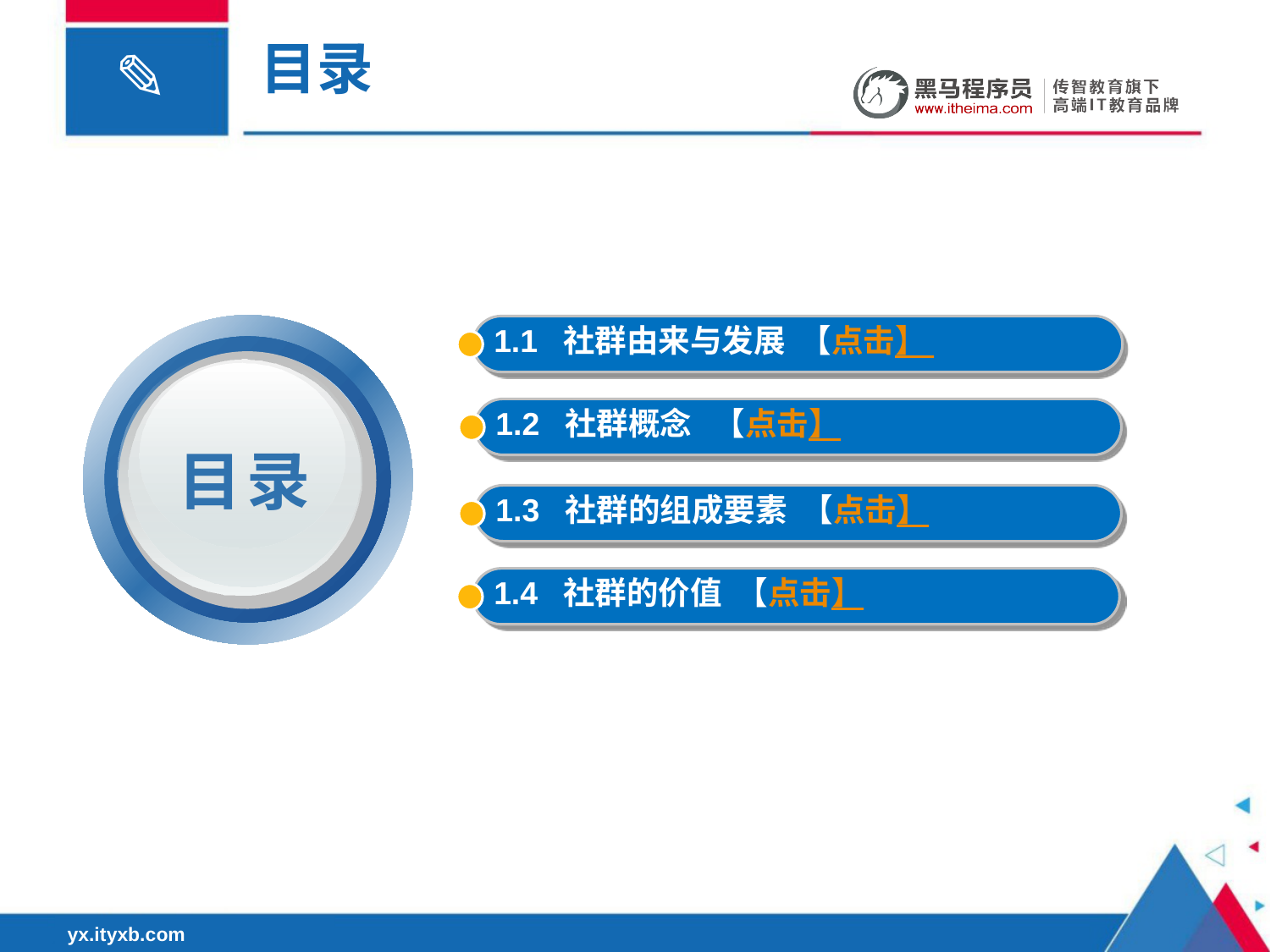

目录

1.1  社群由来与发展  【点击】

1.2  社群概念   【点击】

目录
1.3  社群的组成要素  【点击】

1.4  社群的价值  【点击】